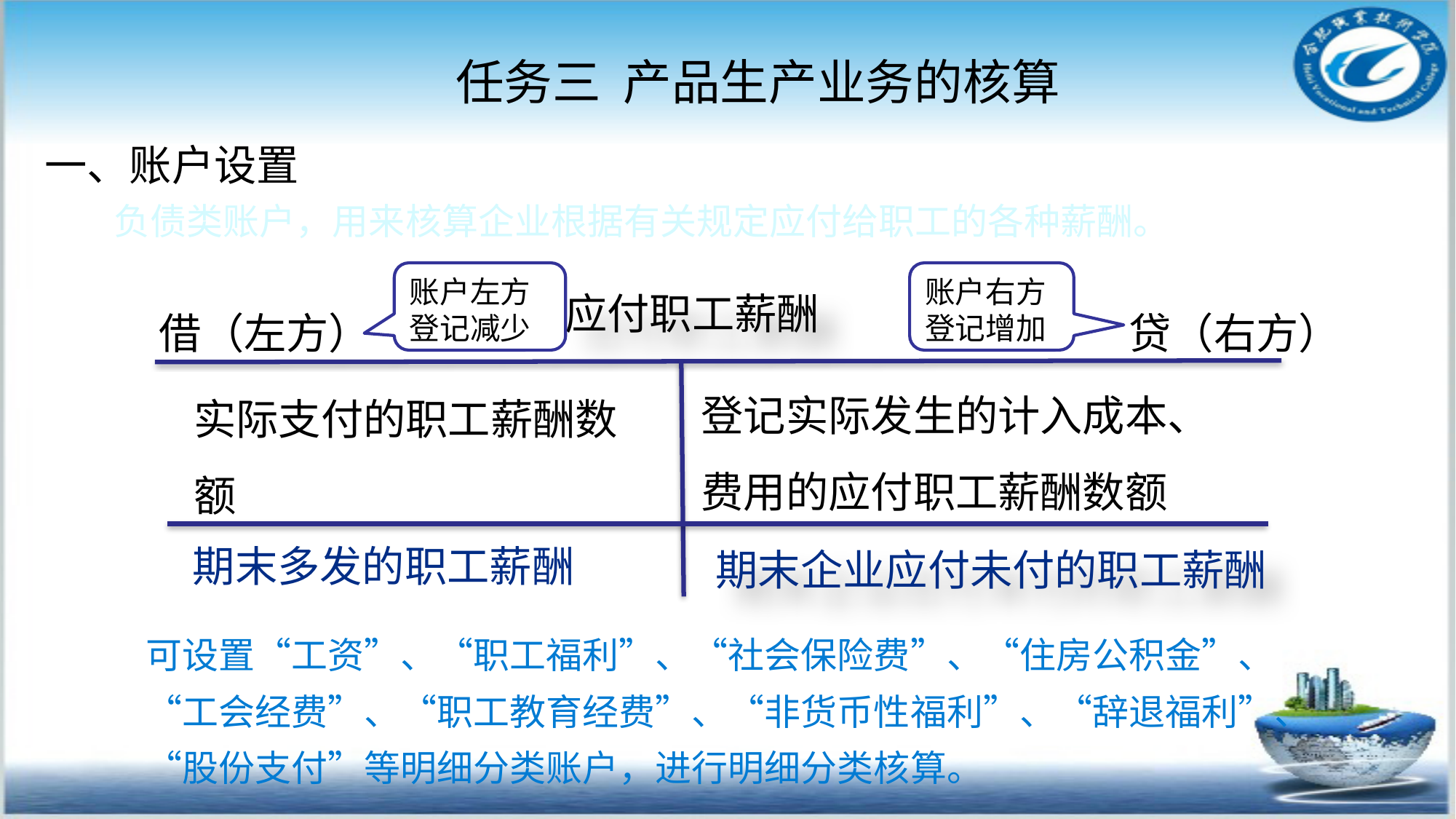

任务三  产品生产业务的核算
#
一、账户设置
   负债类账户，用来核算企业根据有关规定应付给职工的各种薪酬。
账户左方登记减少
账户右方登记增加
应付职工薪酬
借（左方）
贷（右方）
登记实际发生的计入成本、费用的应付职工薪酬数额
实际支付的职工薪酬数额
期末多发的职工薪酬
期末企业应付未付的职工薪酬
可设置“工资”、“职工福利”、“社会保险费”、“住房公积金”、“工会经费”、“职工教育经费”、“非货币性福利”、“辞退福利”、“股份支付”等明细分类账户，进行明细分类核算。